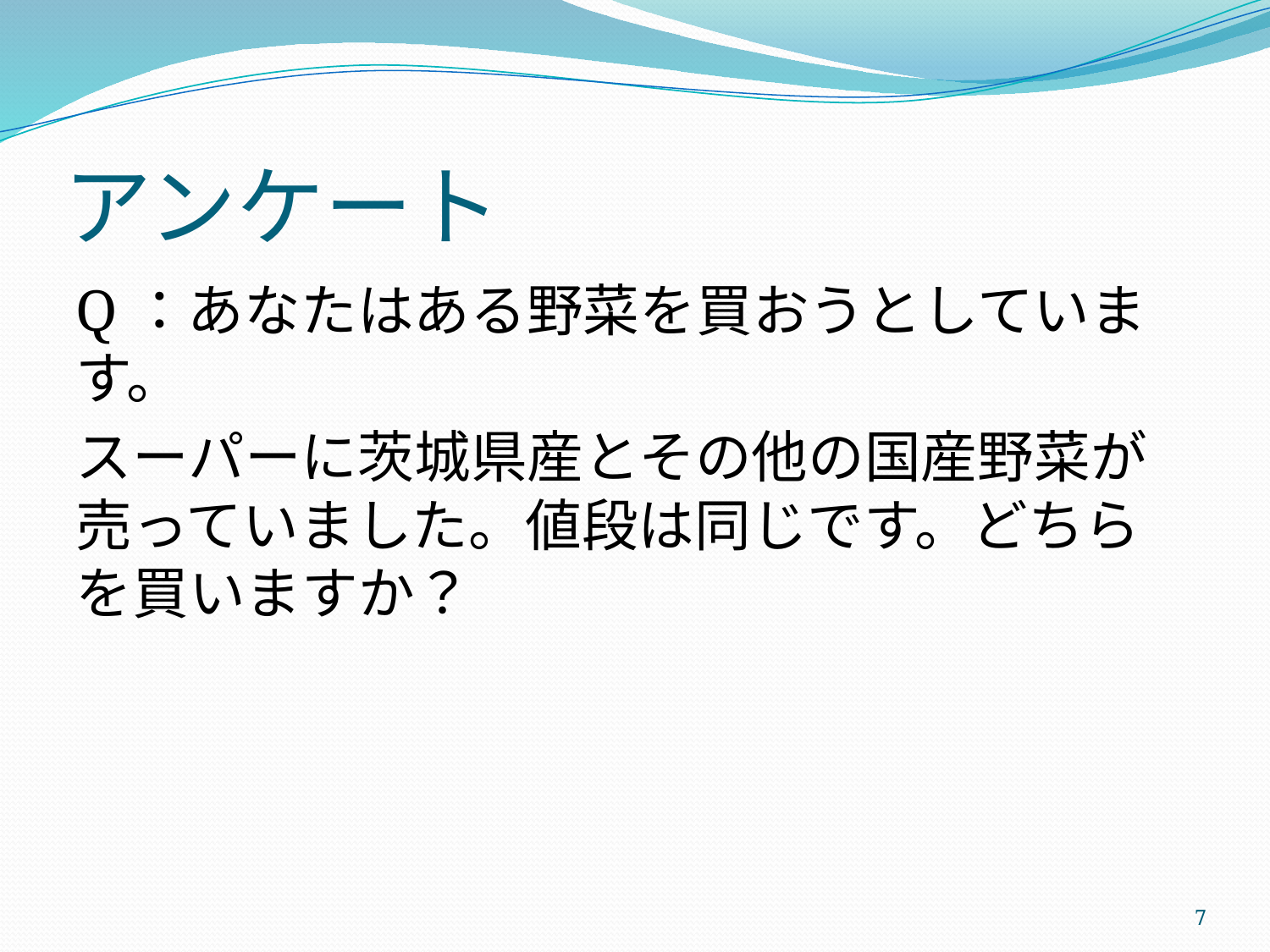

# アンケート
Q：あなたはある野菜を買おうとしています。
スーパーに茨城県産とその他の国産野菜が売っていました。値段は同じです。どちらを買いますか？
7